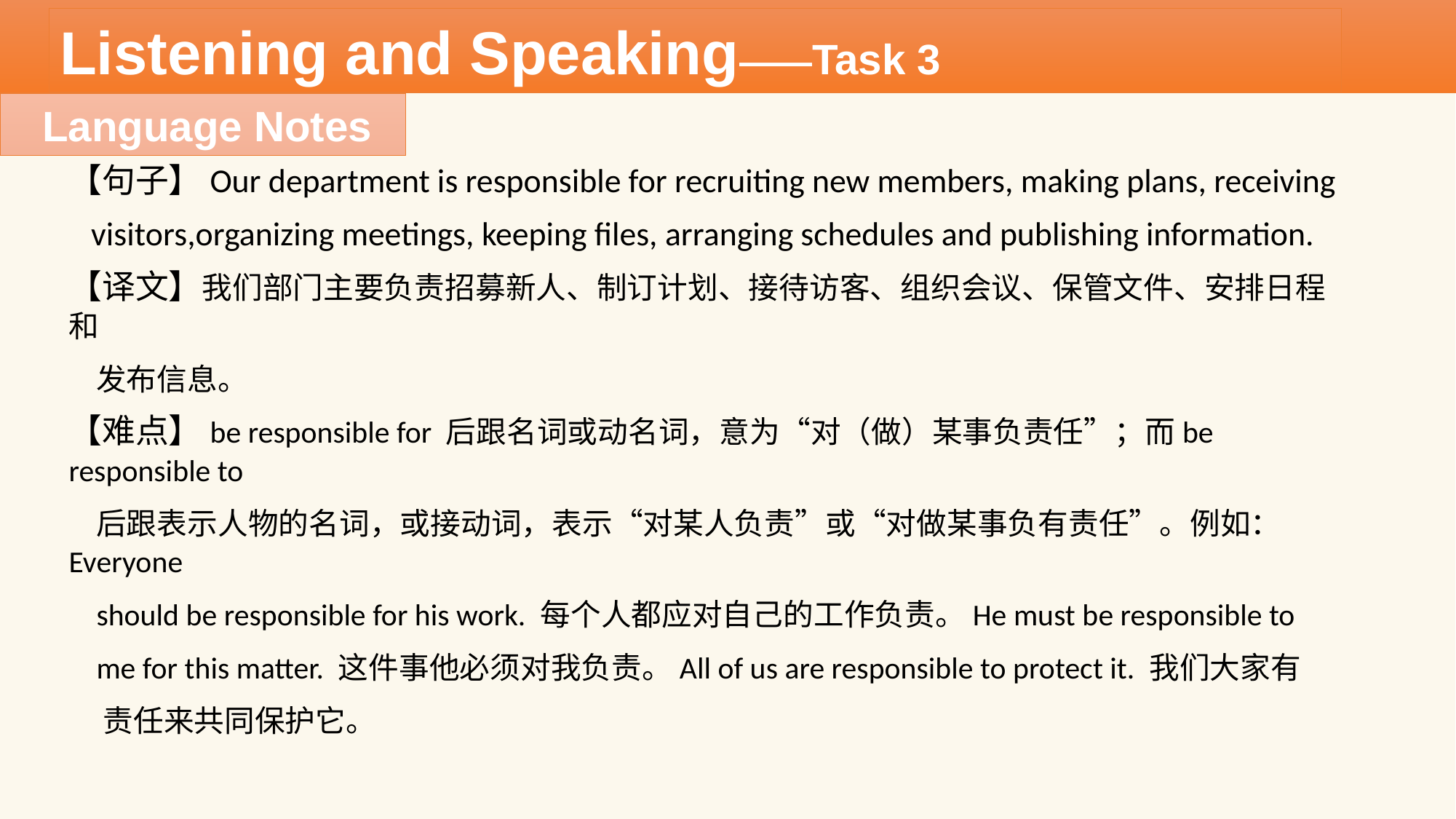

Listening and Speaking——Task 3
Language Notes
【句子】Our department is responsible for recruiting new members, making plans, receiving
   visitors,organizing meetings, keeping files, arranging schedules and publishing information.
【译文】我们部门主要负责招募新人、制订计划、接待访客、组织会议、保管文件、安排日程和
   发布信息。
【难点】be responsible for 后跟名词或动名词，意为“对（做）某事负责任”；而be responsible to
   后跟表示人物的名词，或接动词，表示“对某人负责”或“对做某事负有责任”。例如：Everyone
    should be responsible for his work. 每个人都应对自己的工作负责。He must be responsible to
    me for this matter. 这件事他必须对我负责。All of us are responsible to protect it. 我们大家有
    责任来共同保护它。